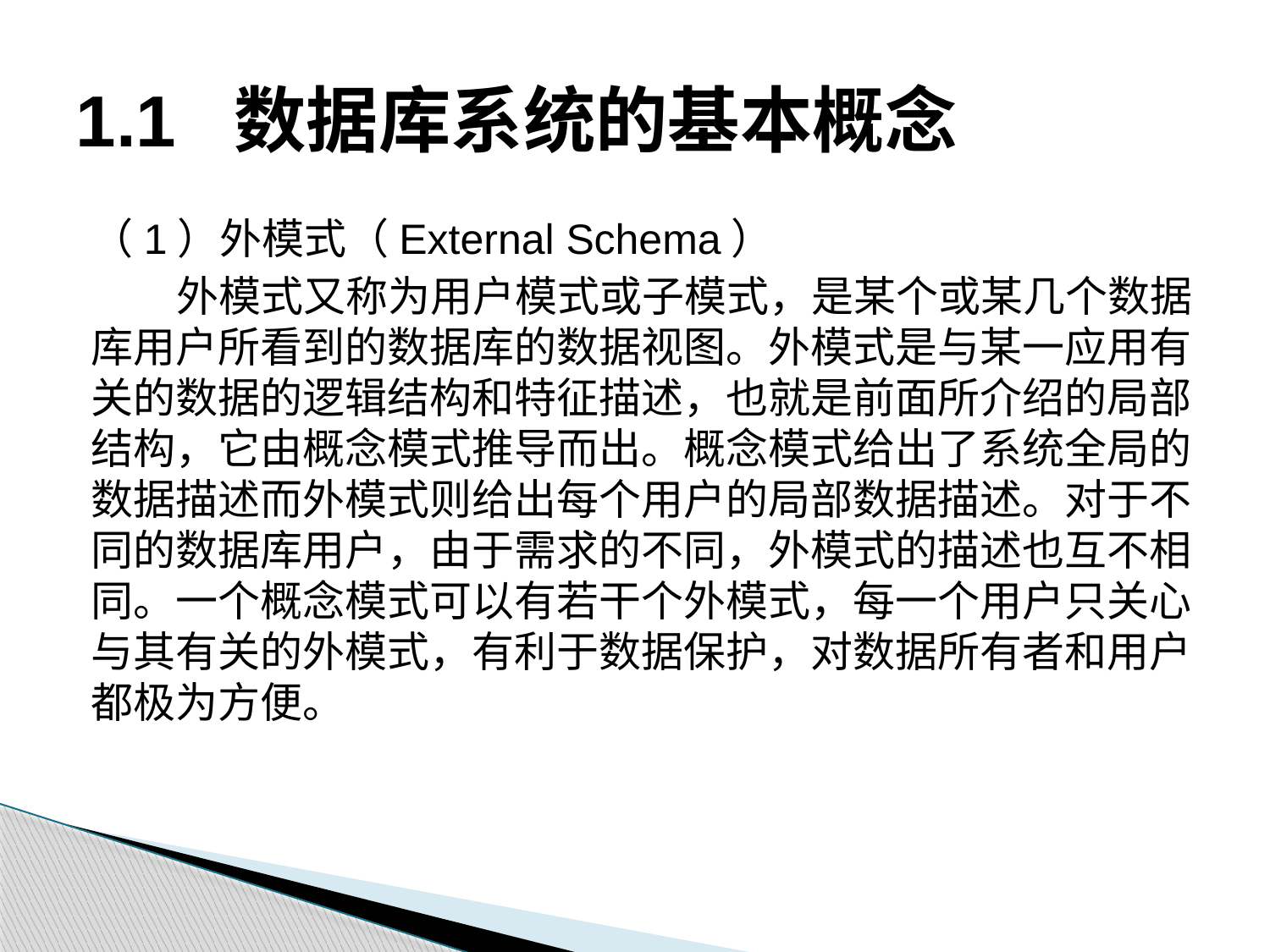

# 1.1  数据库系统的基本概念
（1）外模式（External Schema）
外模式又称为用户模式或子模式，是某个或某几个数据库用户所看到的数据库的数据视图。外模式是与某一应用有关的数据的逻辑结构和特征描述，也就是前面所介绍的局部结构，它由概念模式推导而出。概念模式给出了系统全局的数据描述而外模式则给出每个用户的局部数据描述。对于不同的数据库用户，由于需求的不同，外模式的描述也互不相同。一个概念模式可以有若干个外模式，每一个用户只关心与其有关的外模式，有利于数据保护，对数据所有者和用户都极为方便。